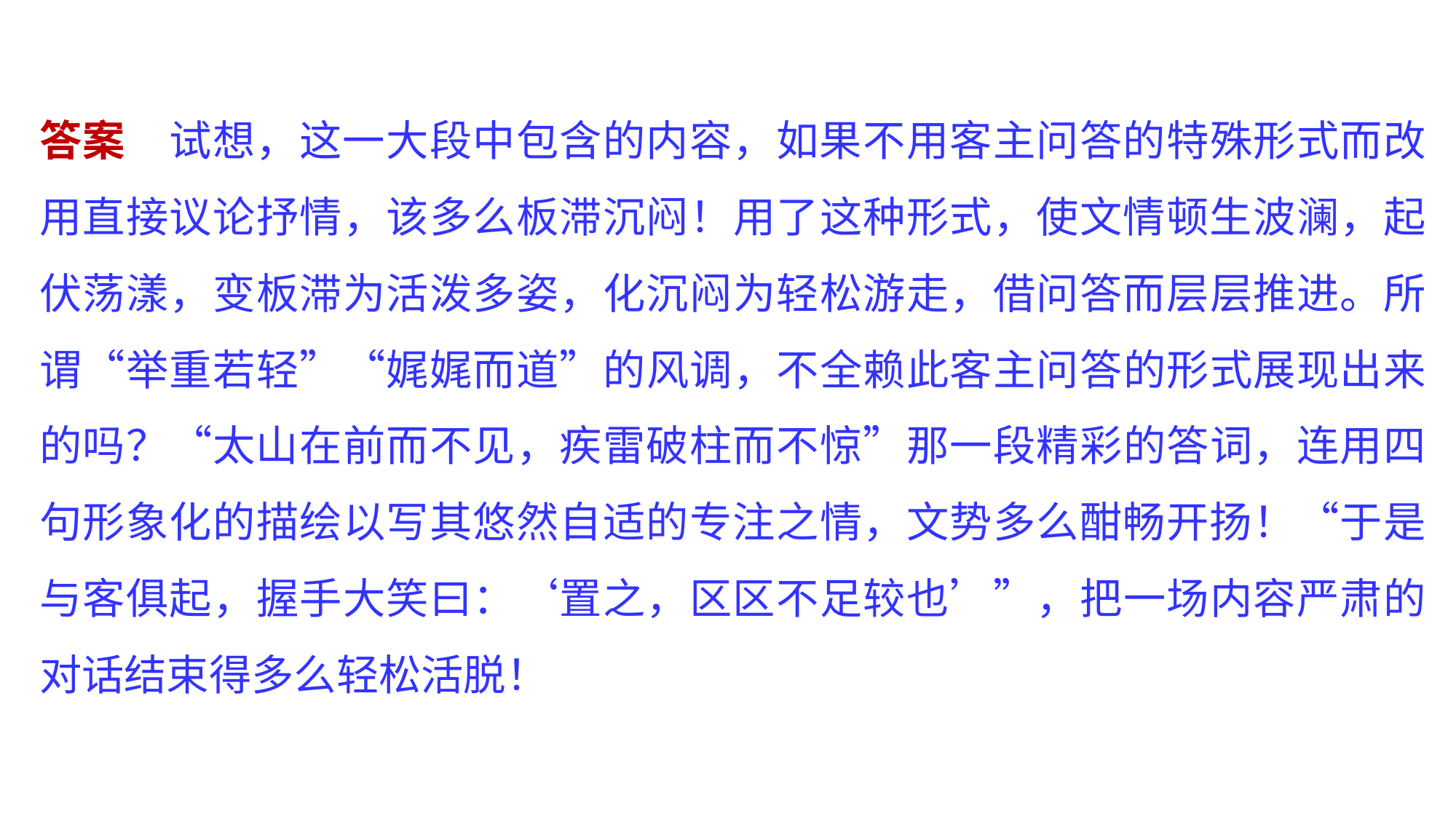

答案　试想，这一大段中包含的内容，如果不用客主问答的特殊形式而改用直接议论抒情，该多么板滞沉闷！用了这种形式，使文情顿生波澜，起伏荡漾，变板滞为活泼多姿，化沉闷为轻松游走，借问答而层层推进。所谓“举重若轻”“娓娓而道”的风调，不全赖此客主问答的形式展现出来的吗？“太山在前而不见，疾雷破柱而不惊”那一段精彩的答词，连用四句形象化的描绘以写其悠然自适的专注之情，文势多么酣畅开扬！“于是与客俱起，握手大笑曰：‘置之，区区不足较也’”，把一场内容严肃的对话结束得多么轻松活脱！